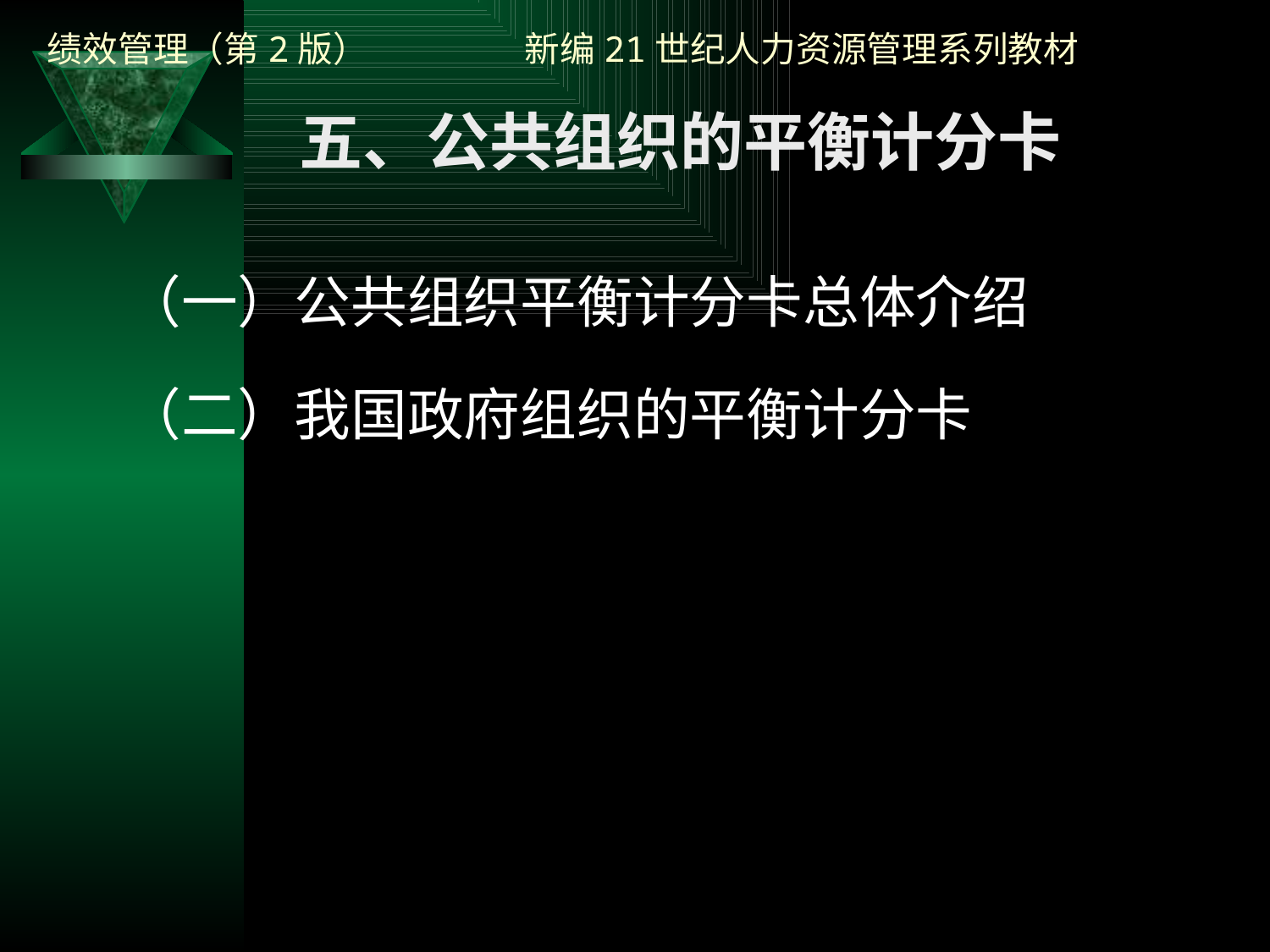

五、公共组织的平衡计分卡
（一）公共组织平衡计分卡总体介绍
（二）我国政府组织的平衡计分卡